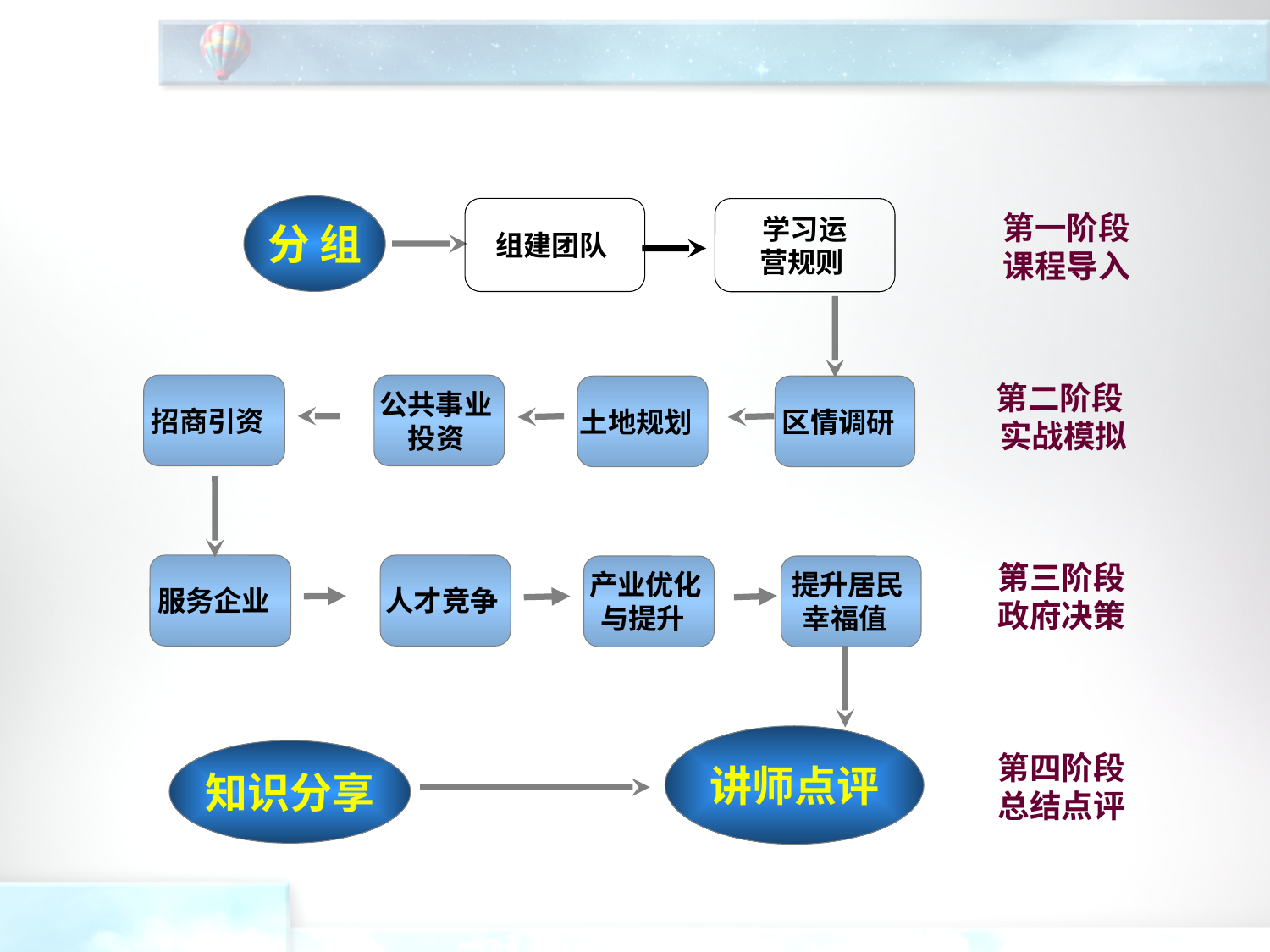

分 组
第一阶段
课程导入
组建团队
学习运
营规则

第二阶段
 实战模拟
招商引资
公共事业
投资
土地规划
区情调研

第三阶段
政府决策
服务企业
人才竞争
产业优化
与提升
提升居民
幸福值

讲师点评
第四阶段
总结点评
知识分享